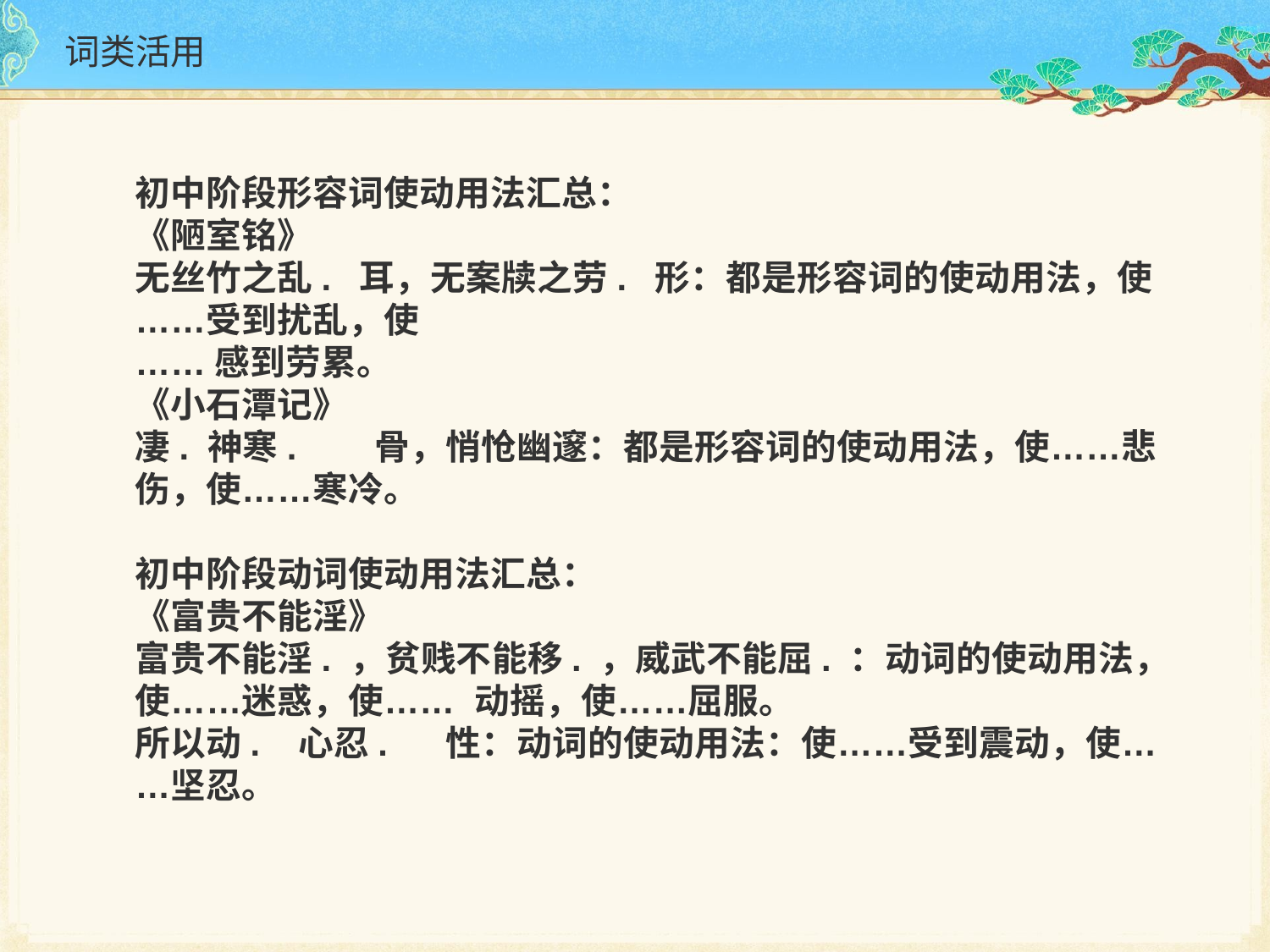

# 词类活用
初中阶段形容词使动用法汇总：
《陋室铭》
无丝竹之乱.  耳，无案牍之劳.  形：都是形容词的使动用法，使……受到扰乱，使
……感到劳累。
《小石潭记》
凄. 神寒.       骨，悄怆幽邃：都是形容词的使动用法，使……悲伤，使……寒冷。

初中阶段动词使动用法汇总：
《富贵不能淫》
富贵不能淫. ，贫贱不能移. ，威武不能屈. ：动词的使动用法，使……迷惑，使……  动摇，使……屈服。
所以动.   心忍.     性：动词的使动用法：使……受到震动，使……坚忍。